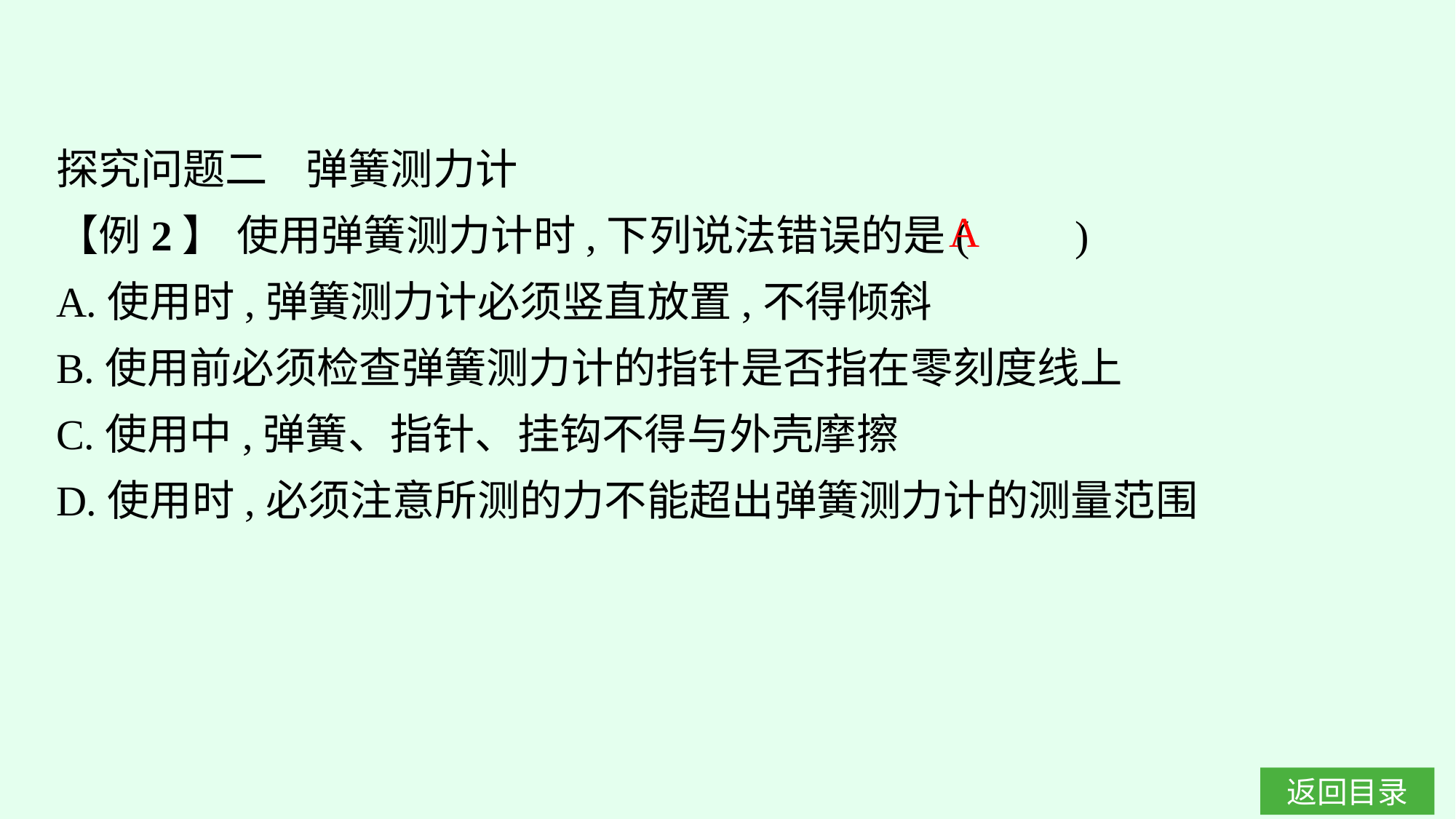

探究问题二    弹簧测力计
【例2】 使用弹簧测力计时,下列说法错误的是(　　)
A.使用时,弹簧测力计必须竖直放置,不得倾斜
B.使用前必须检查弹簧测力计的指针是否指在零刻度线上
C.使用中,弹簧、指针、挂钩不得与外壳摩擦
D.使用时,必须注意所测的力不能超出弹簧测力计的测量范围
A